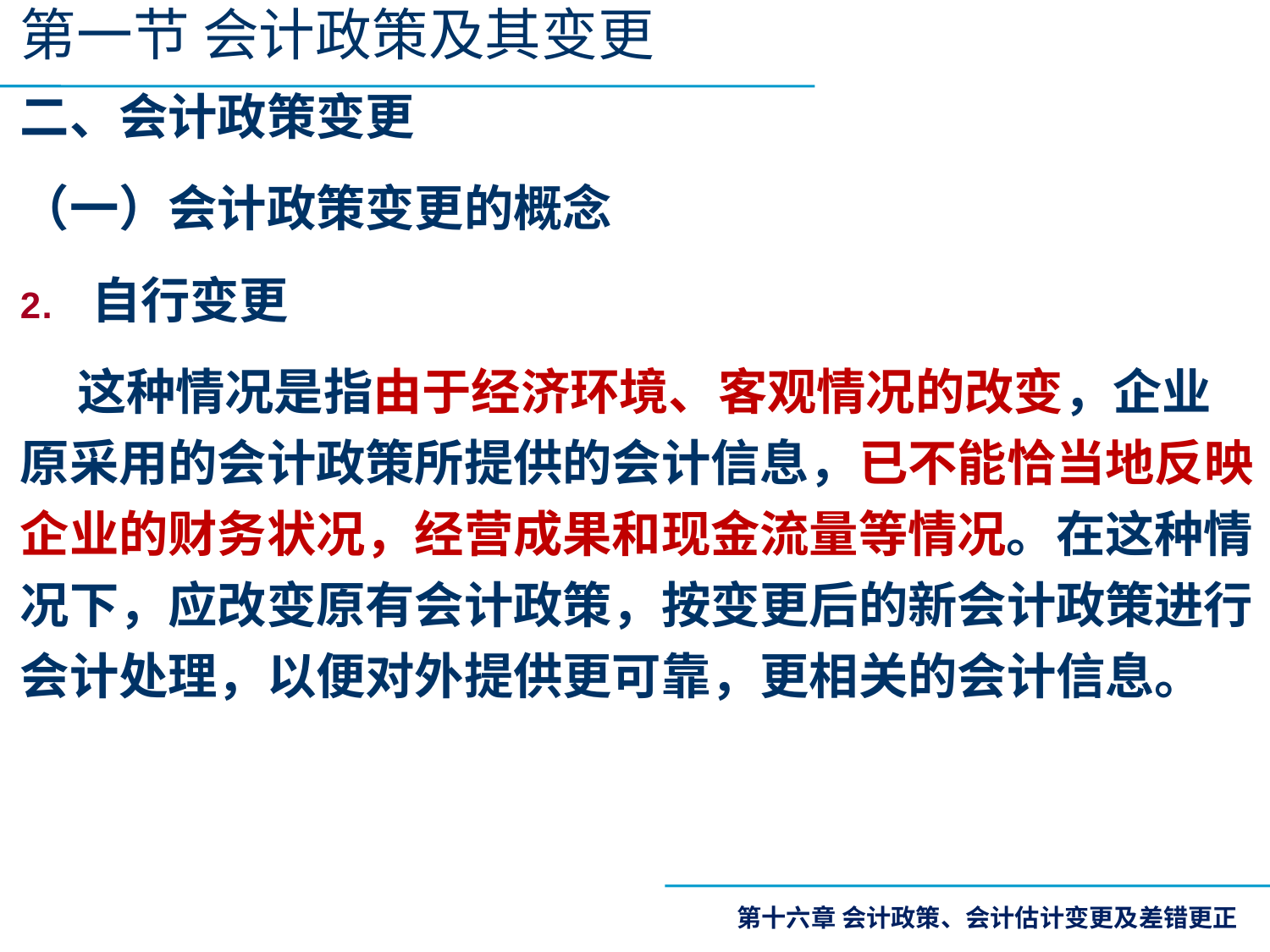

第一节 会计政策及其变更
二、会计政策变更
（一）会计政策变更的概念
自行变更
    这种情况是指由于经济环境、客观情况的改变，企业原采用的会计政策所提供的会计信息，已不能恰当地反映企业的财务状况，经营成果和现金流量等情况。在这种情况下，应改变原有会计政策，按变更后的新会计政策进行会计处理，以便对外提供更可靠，更相关的会计信息。